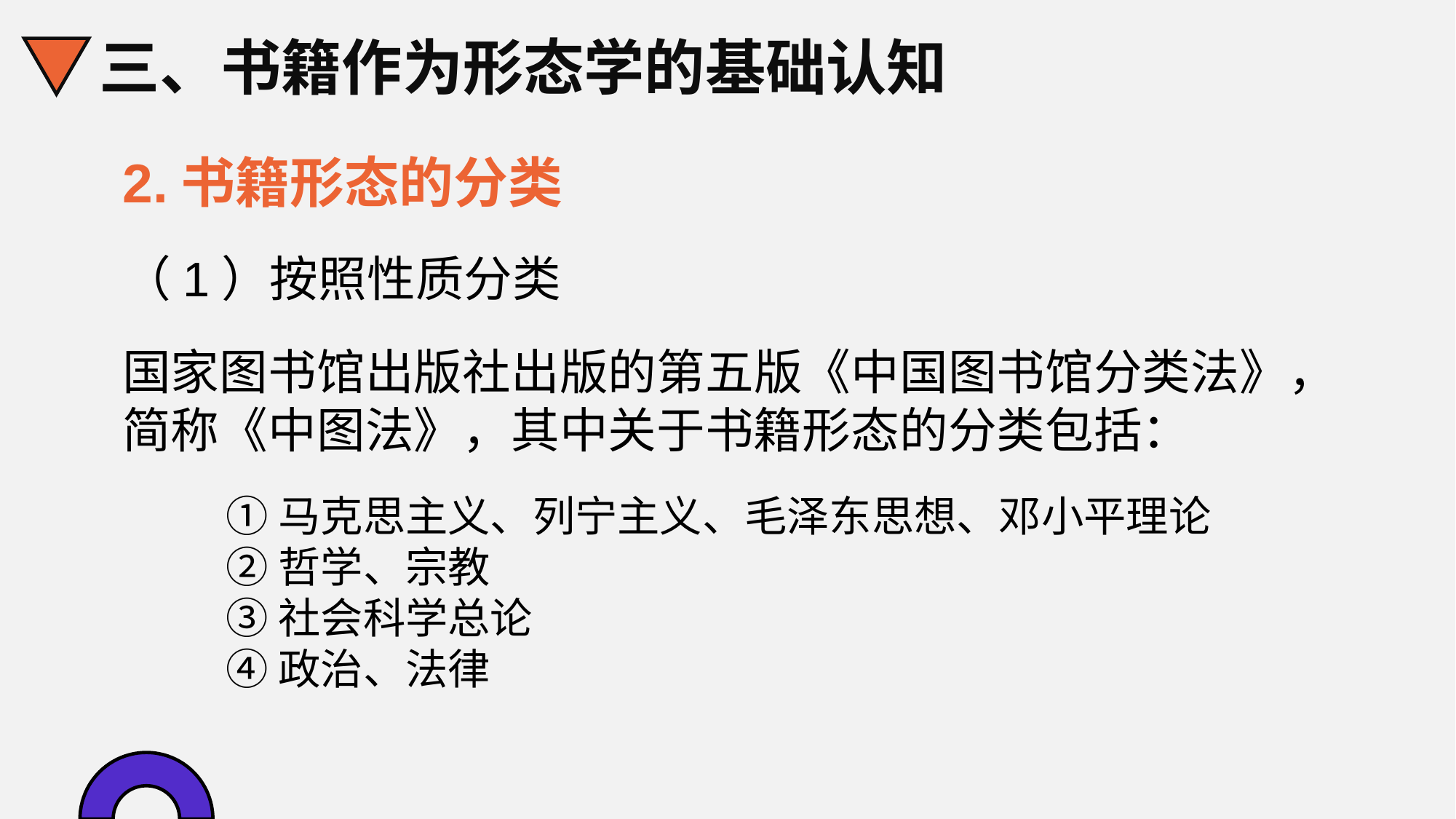

三、书籍作为形态学的基础认知

2.书籍形态的分类
（1）按照性质分类
国家图书馆出版社出版的第五版《中国图书馆分类法》，简称《中图法》，其中关于书籍形态的分类包括：
①马克思主义、列宁主义、毛泽东思想、邓小平理论
②哲学、宗教
③社会科学总论
④政治、法律